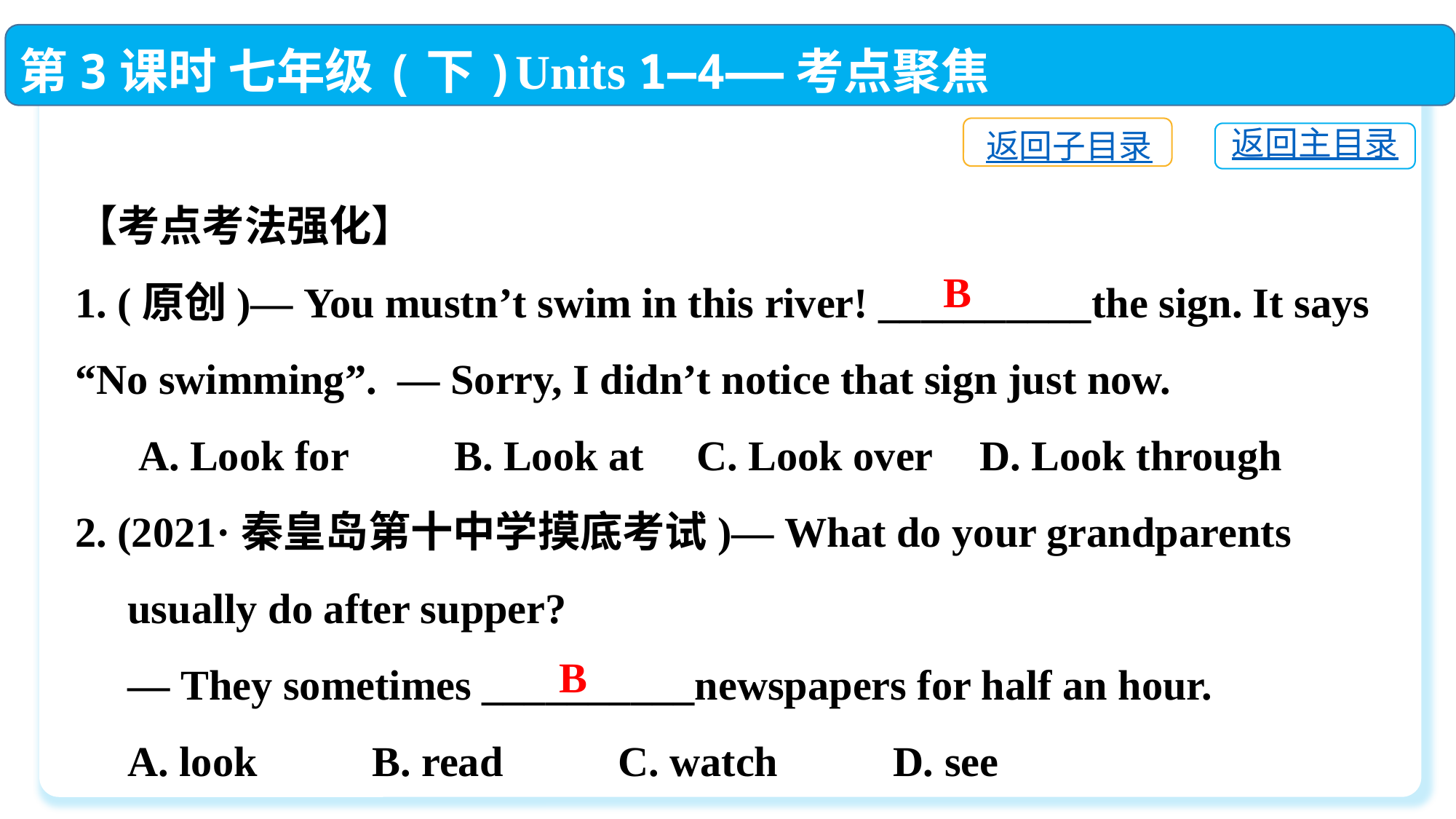

第3课时 七年级(下)Units 1—4——考点聚焦

返回子目录
返回主目录
【考点考法强化】
1. (原创)— You mustn’t swim in this river! __________the sign. It says “No swimming”.  — Sorry, I didn’t notice that sign just now.
      A. Look for　　B. Look at     C. Look over	   D. Look through
2. (2021·秦皇岛第十中学摸底考试)— What do your grandparents
     usually do after supper?
     — They sometimes __________newspapers for half an hour.
     A. look　 　B. read　 　C. watch　 　D. see

B
B